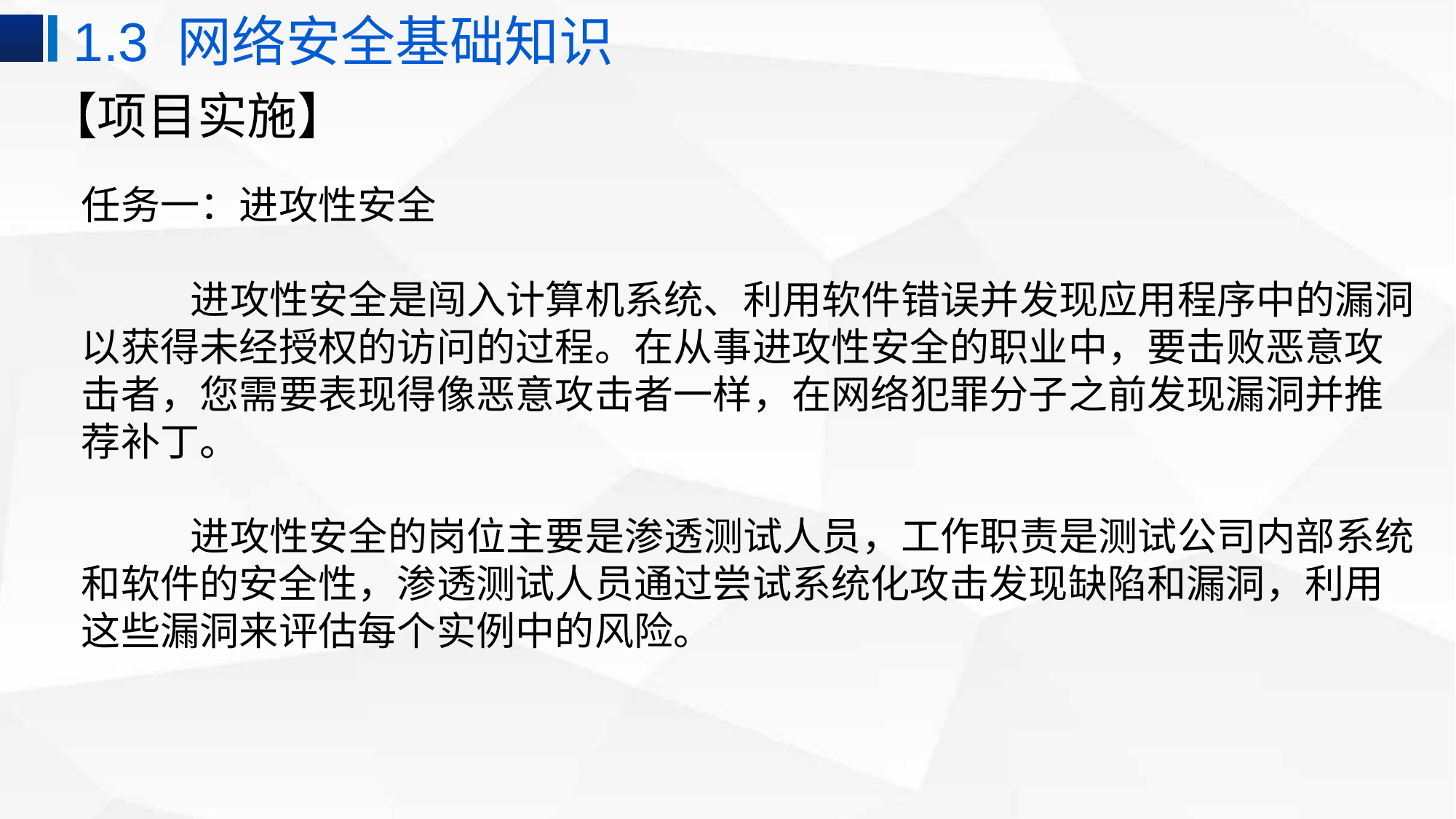

1.3 网络安全基础知识

# 【项目实施】
任务一：进攻性安全

	进攻性安全是闯入计算机系统、利用软件错误并发现应用程序中的漏洞以获得未经授权的访问的过程。在从事进攻性安全的职业中，要击败恶意攻击者，您需要表现得像恶意攻击者一样，在网络犯罪分子之前发现漏洞并推荐补丁。

	进攻性安全的岗位主要是渗透测试人员，工作职责是测试公司内部系统和软件的安全性，渗透测试人员通过尝试系统化攻击发现缺陷和漏洞，利用这些漏洞来评估每个实例中的风险。